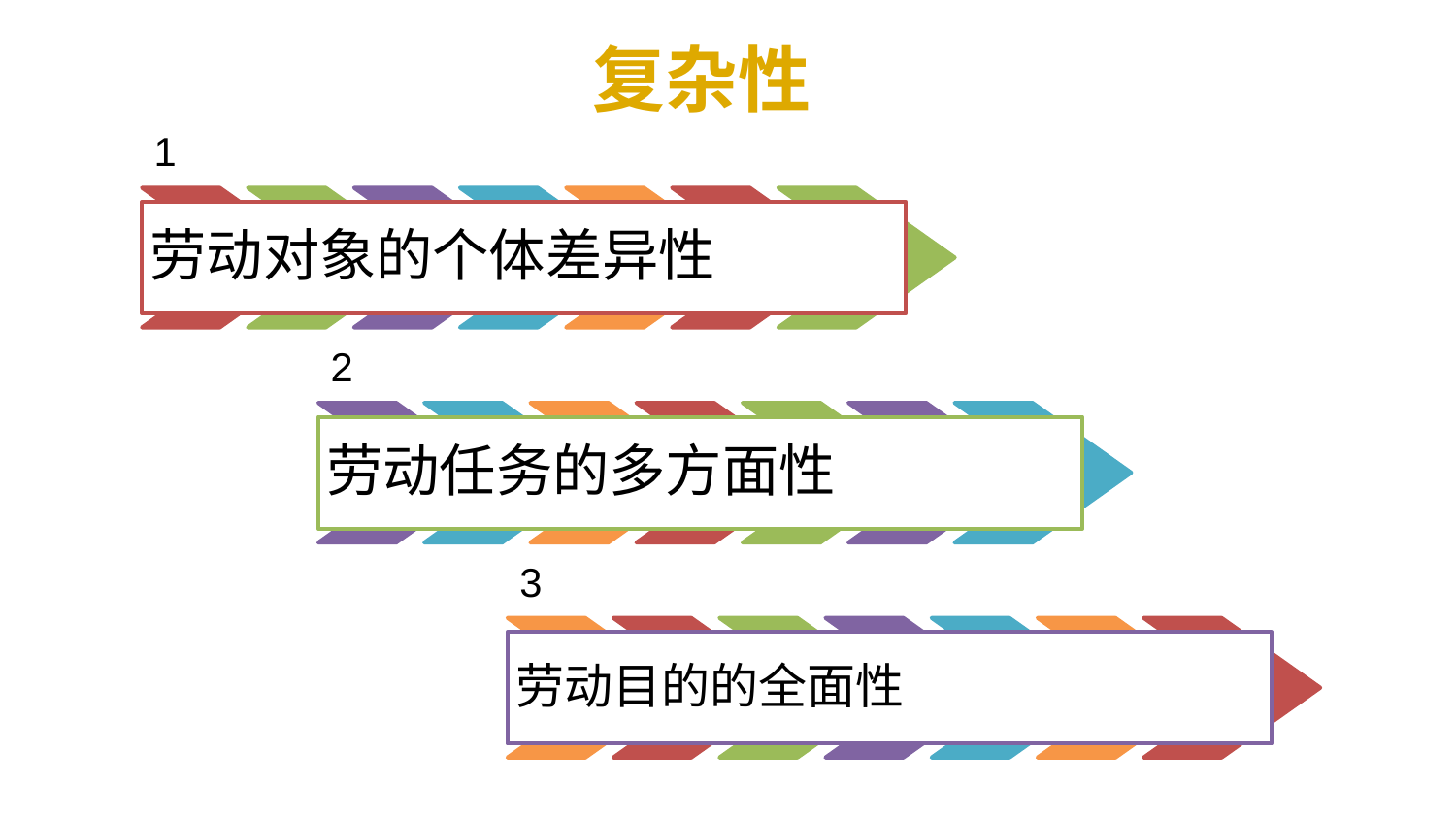

复杂性
1

劳动对象的个体差异性
2

劳动任务的多方面性
3

劳动目的的全面性